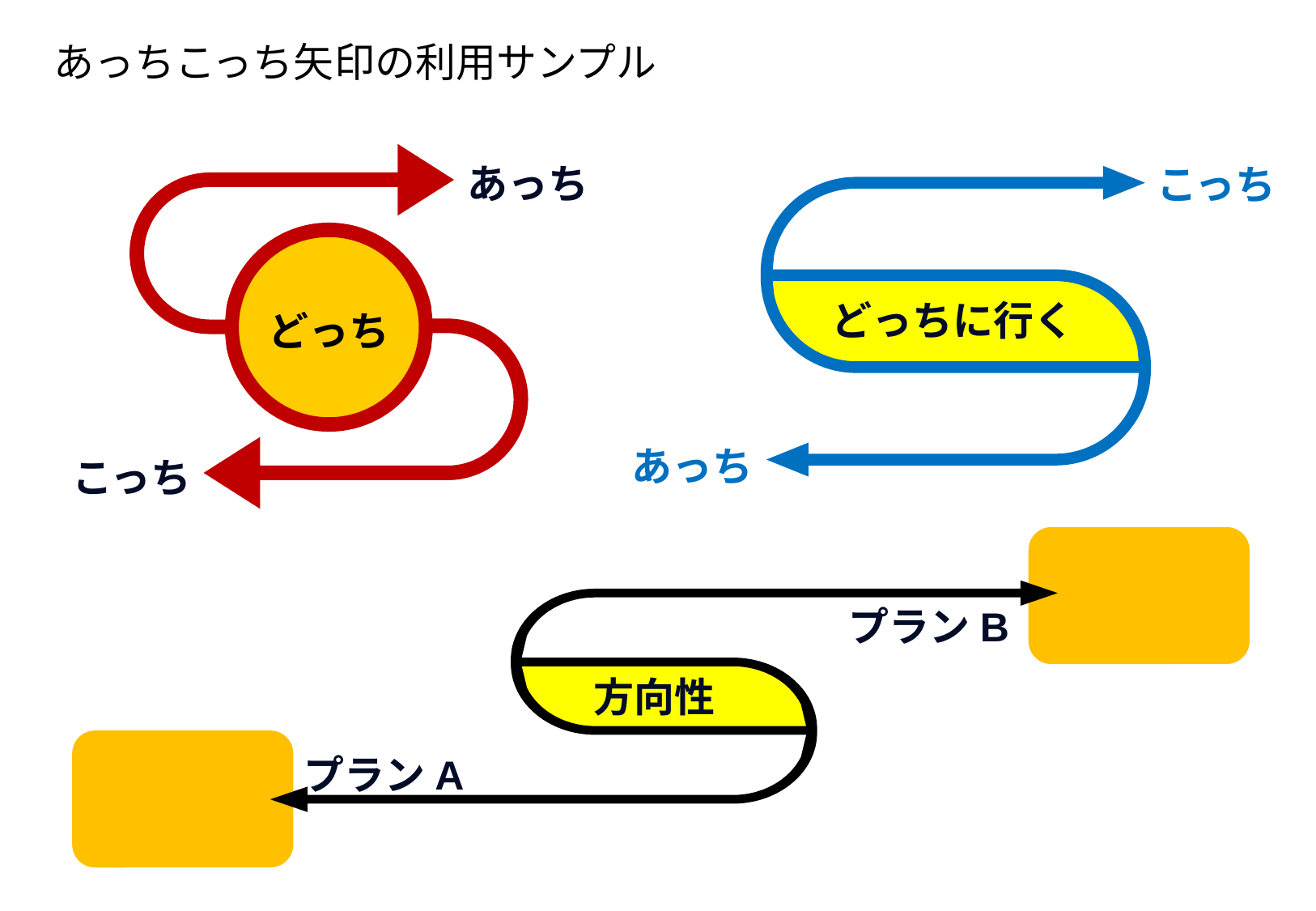

あっちこっち矢印の利用サンプル

あっち
こっち

どっちに行く
どっち
あっち
こっち

プランB
方向性

プランA